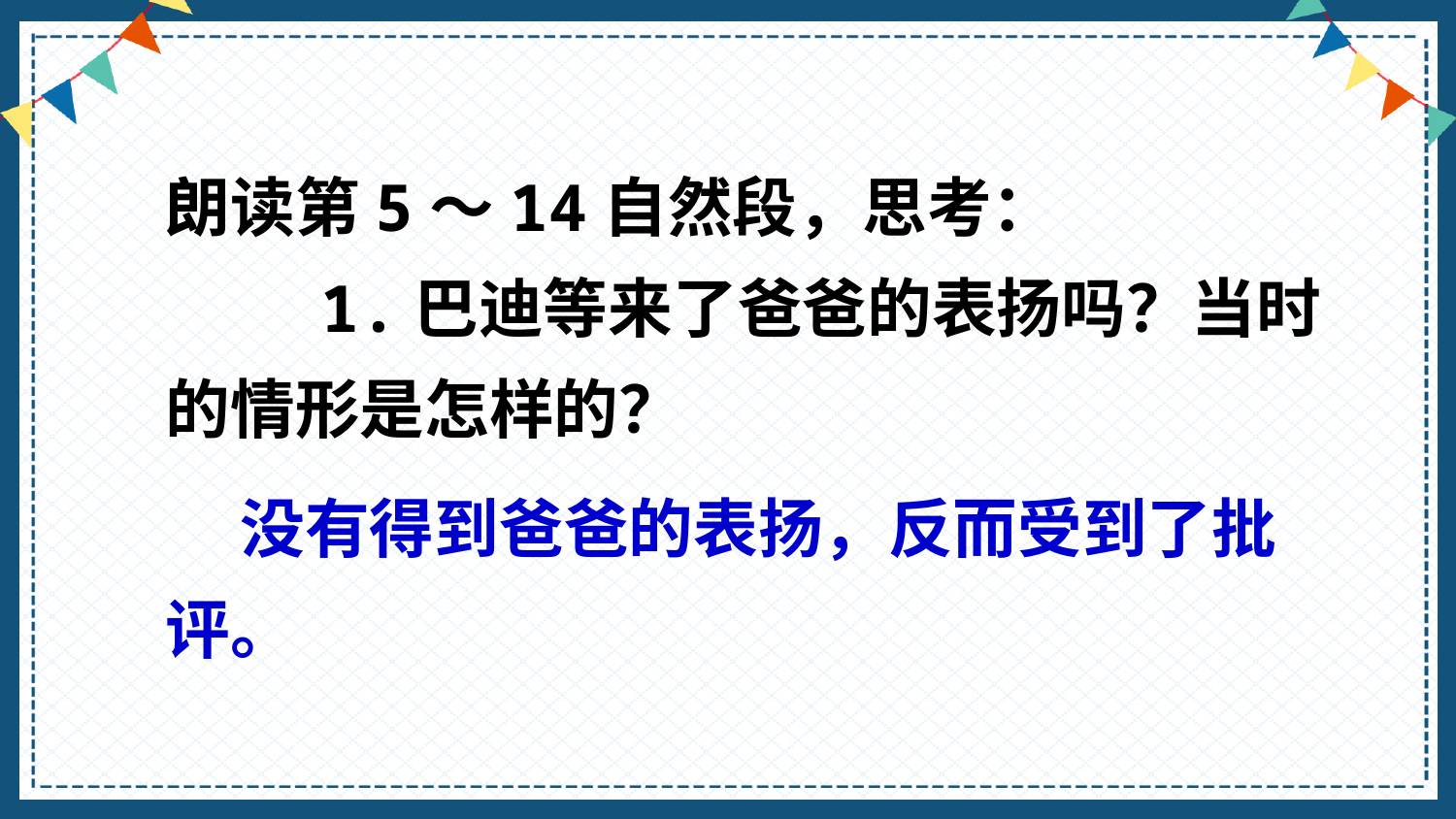

朗读第5～14自然段，思考：
    1.巴迪等来了爸爸的表扬吗？当时的情形是怎样的？
    没有得到爸爸的表扬，反而受到了批评。